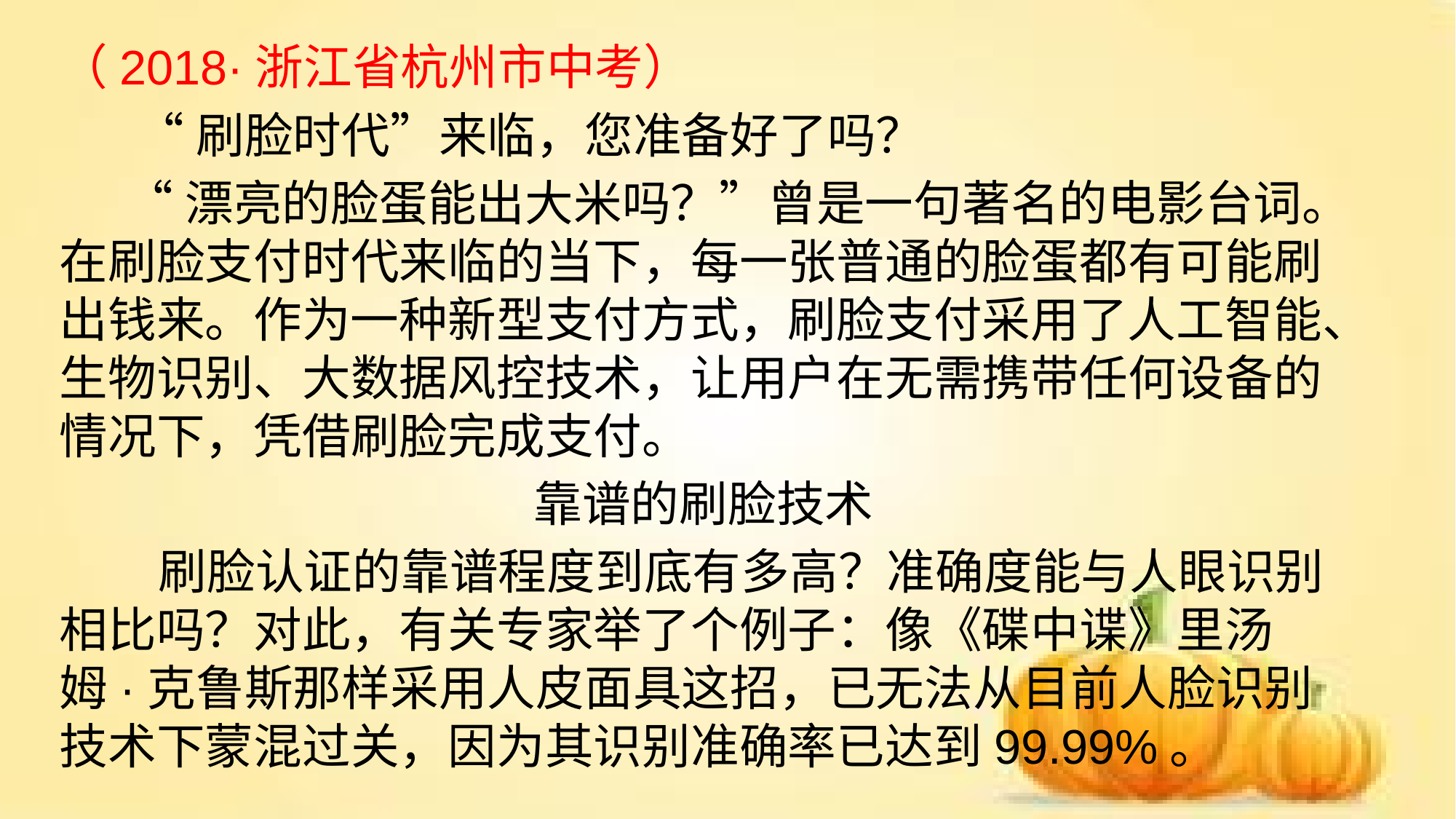

（2018·浙江省杭州市中考）
       “刷脸时代”来临，您准备好了吗？
      “漂亮的脸蛋能出大米吗？”曾是一句著名的电影台词。在刷脸支付时代来临的当下，每一张普通的脸蛋都有可能刷出钱来。作为一种新型支付方式，刷脸支付采用了人工智能、生物识别、大数据风控技术，让用户在无需携带任何设备的情况下，凭借刷脸完成支付。
靠谱的刷脸技术
        刷脸认证的靠谱程度到底有多高？准确度能与人眼识别相比吗？对此，有关专家举了个例子：像《碟中谍》里汤姆·克鲁斯那样采用人皮面具这招，已无法从目前人脸识别技术下蒙混过关，因为其识别准确率已达到99.99%。